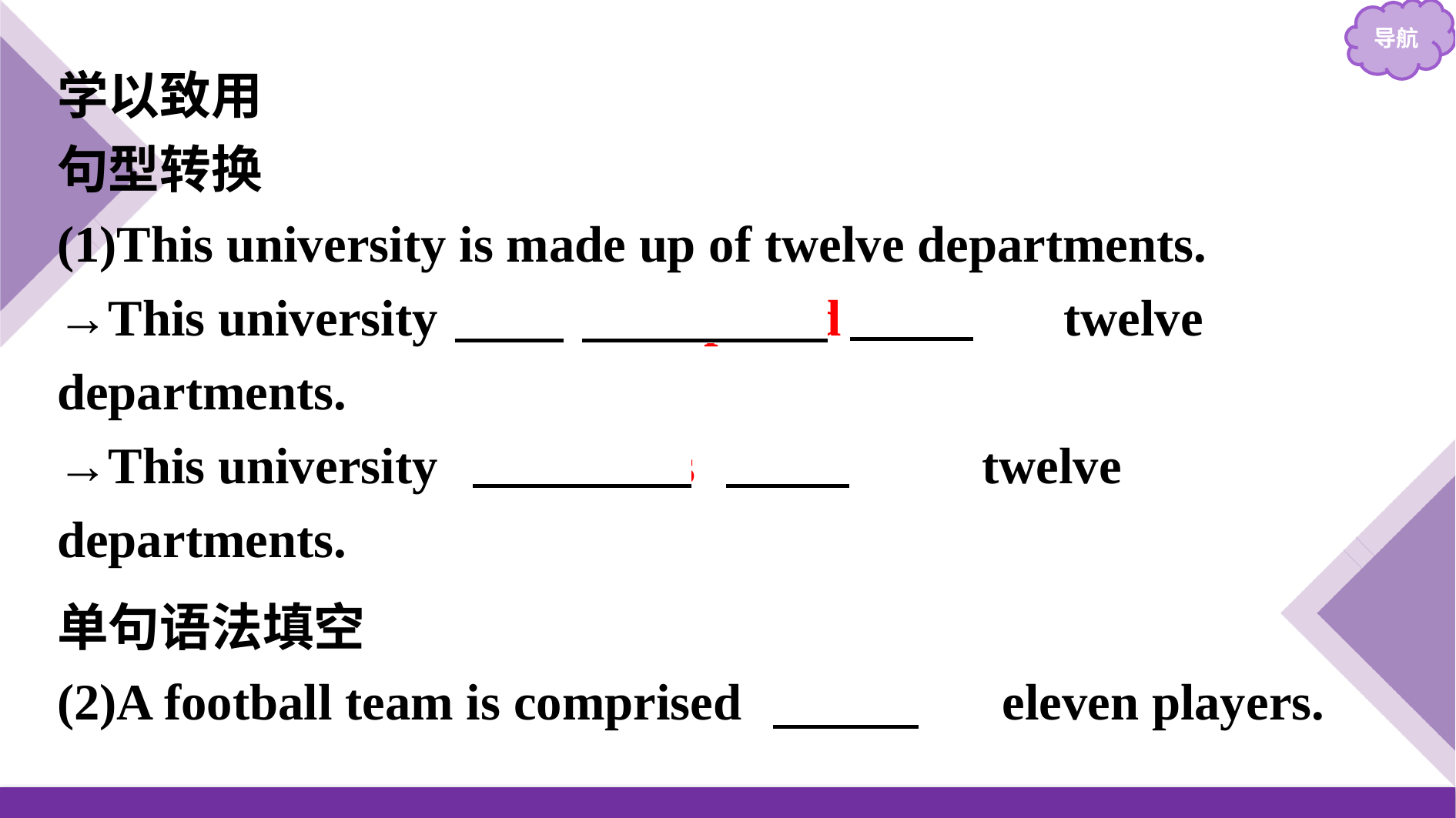

学以致用
句型转换
(1)This university is made up of twelve departments.
→This university 　is    comprised    of　　twelve departments.
→This university 　consists     of　　　twelve departments.

单句语法填空
(2)A football team is comprised 　of　　eleven players.